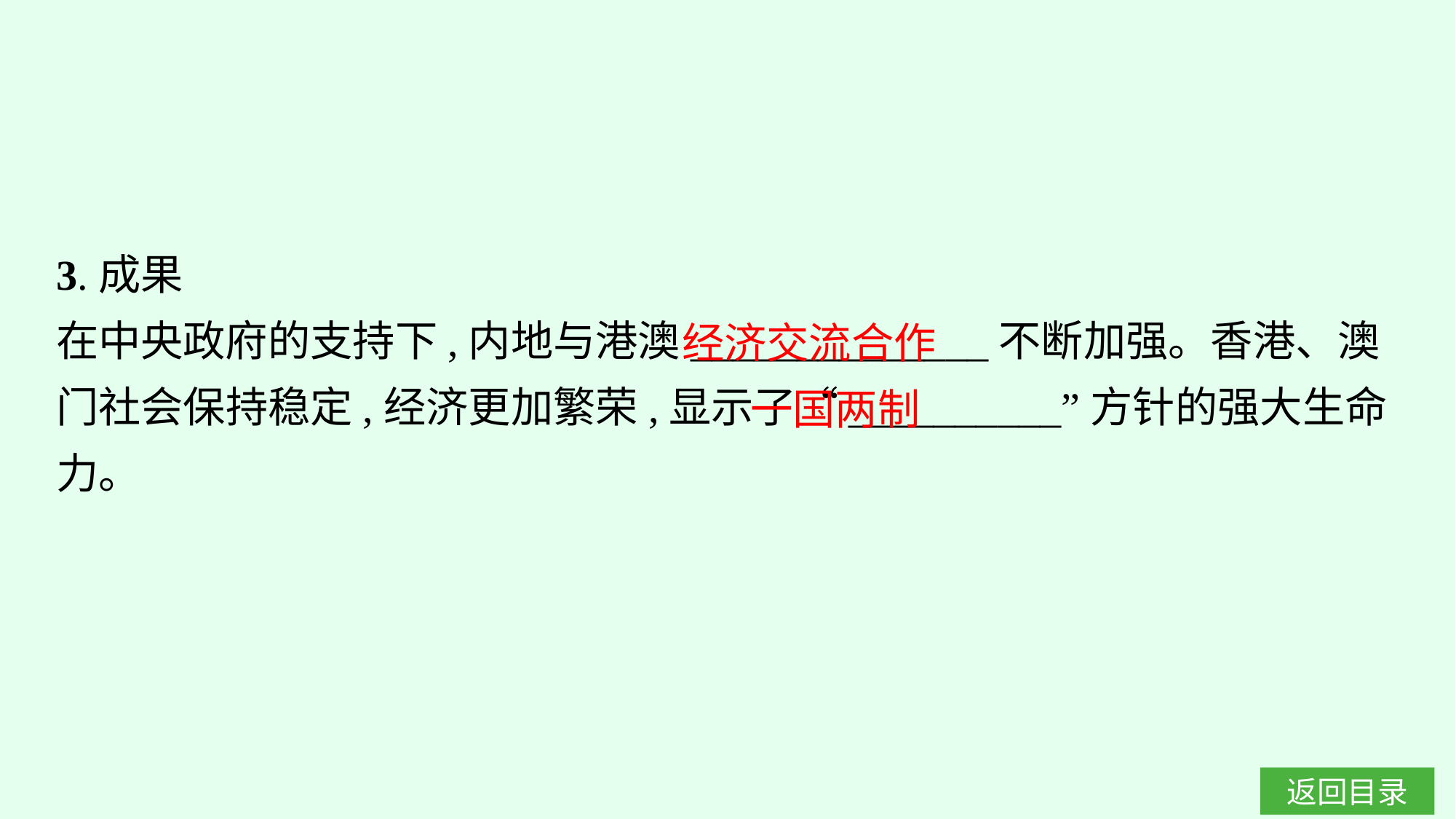

3.成果
在中央政府的支持下,内地与港澳______________不断加强。香港、澳门社会保持稳定,经济更加繁荣,显示了“__________”方针的强大生命力。
经济交流合作
一国两制